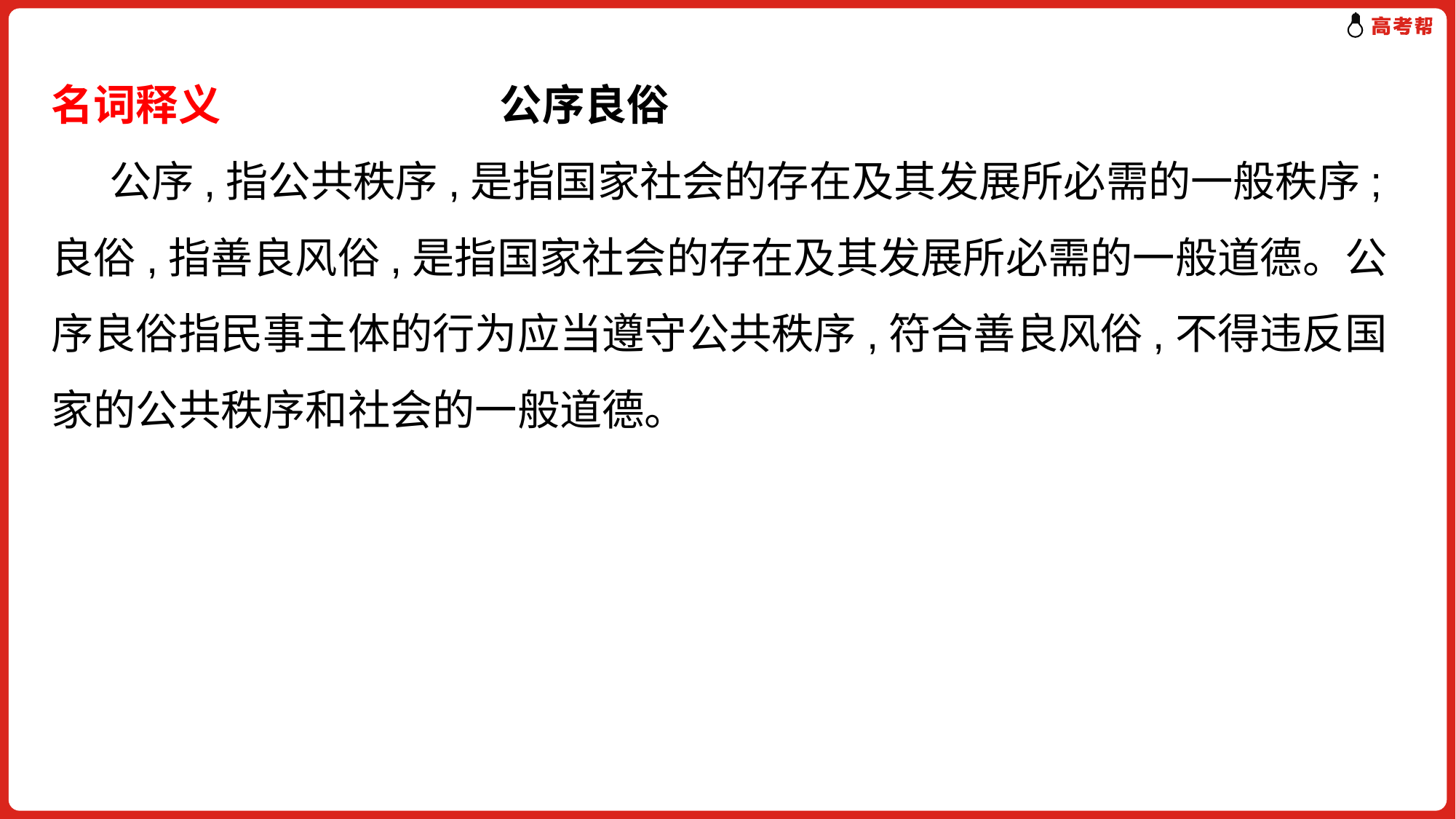

# 名词释义                             公序良俗 公序,指公共秩序,是指国家社会的存在及其发展所必需的一般秩序;良俗,指善良风俗,是指国家社会的存在及其发展所必需的一般道德。公序良俗指民事主体的行为应当遵守公共秩序,符合善良风俗,不得违反国家的公共秩序和社会的一般道德。